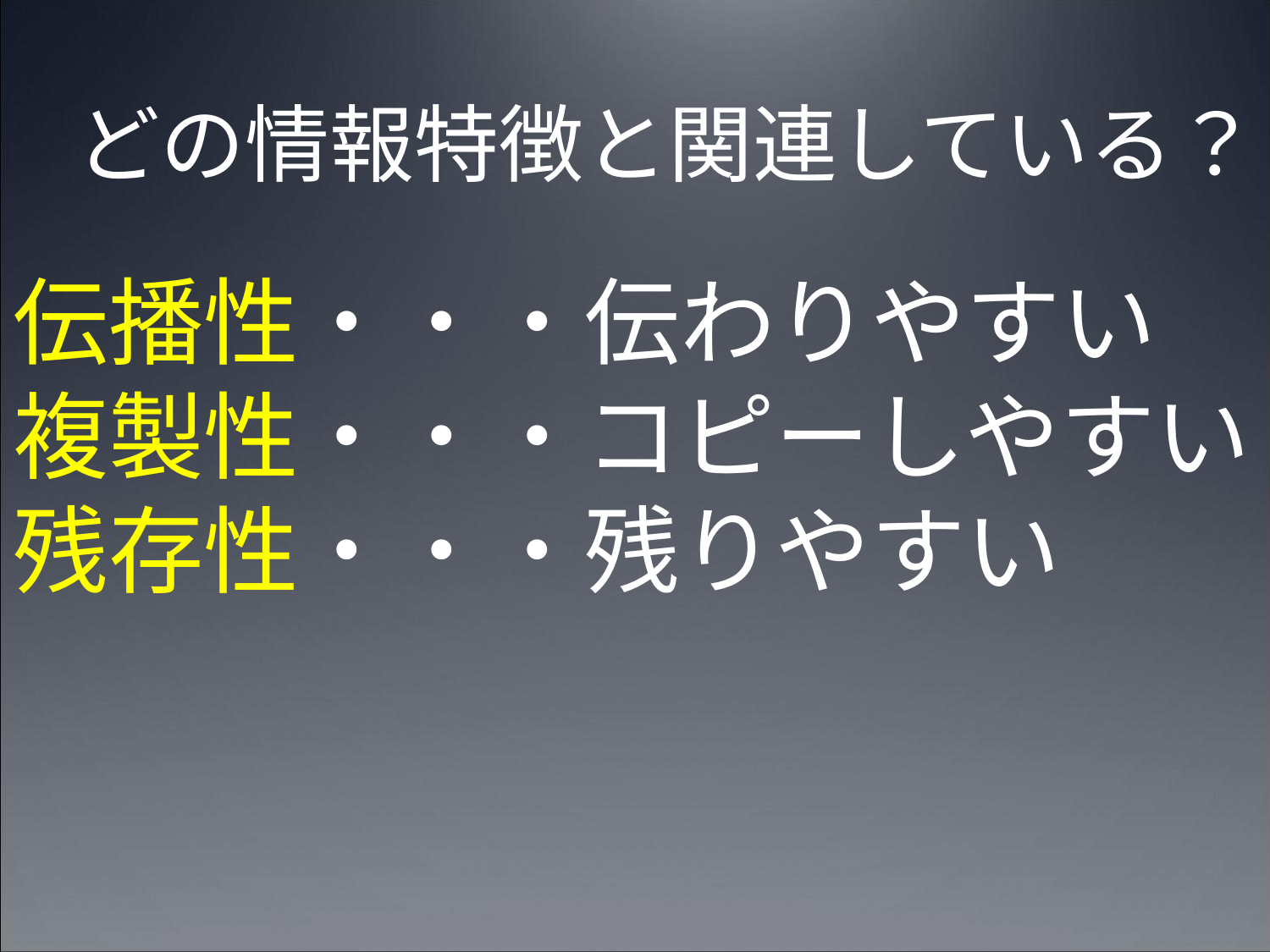

どの情報特徴と関連している？
伝播性・・・伝わりやすい
複製性・・・コピーしやすい
残存性・・・残りやすい